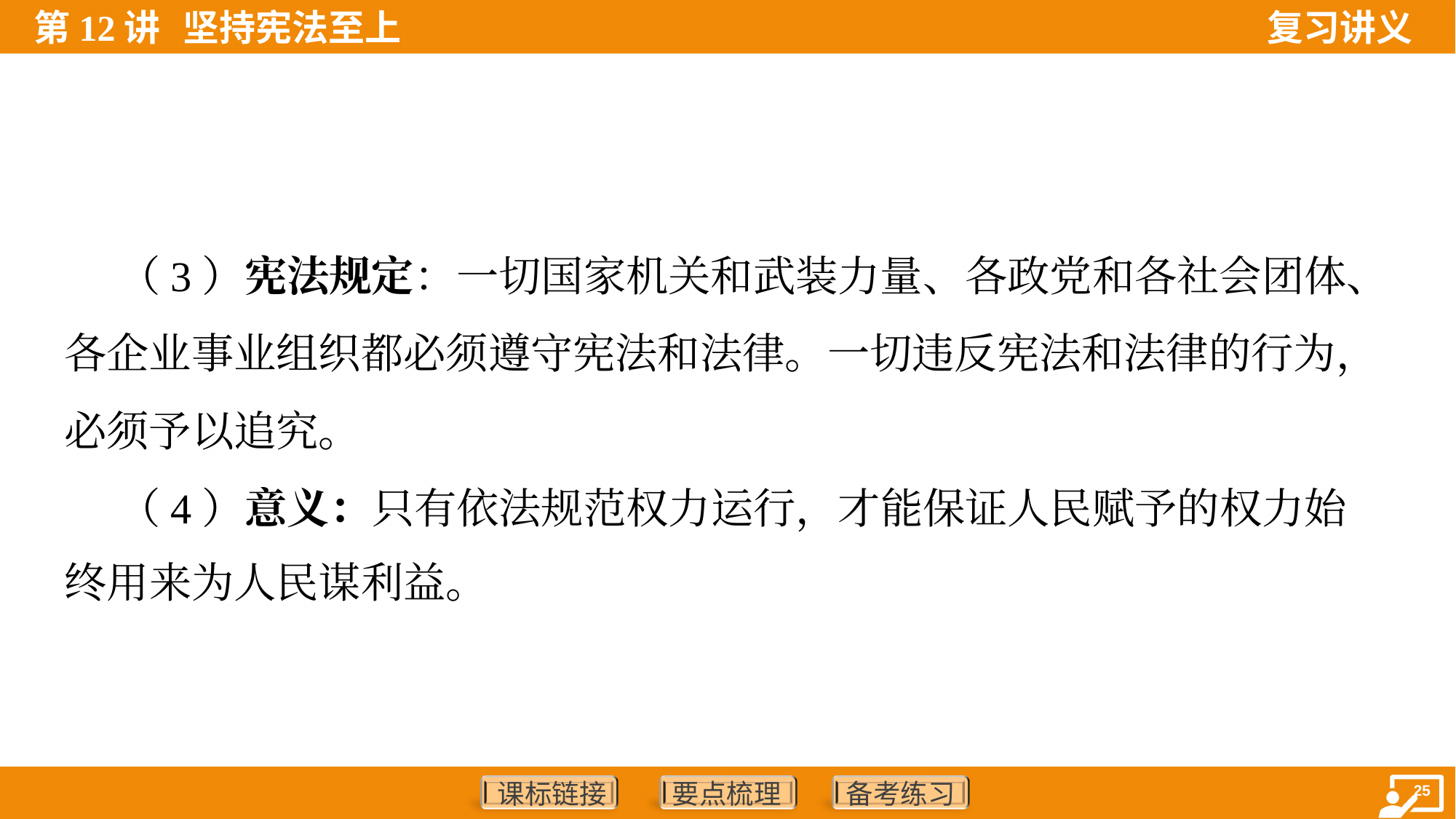

（3）宪法规定：一切国家机关和武装力量、各政党和各社会团体、
各企业事业组织都必须遵守宪法和法律。一切违反宪法和法律的行为，
必须予以追究。
    （4）意义：只有依法规范权力运行，才能保证人民赋予的权力始
终用来为人民谋利益。